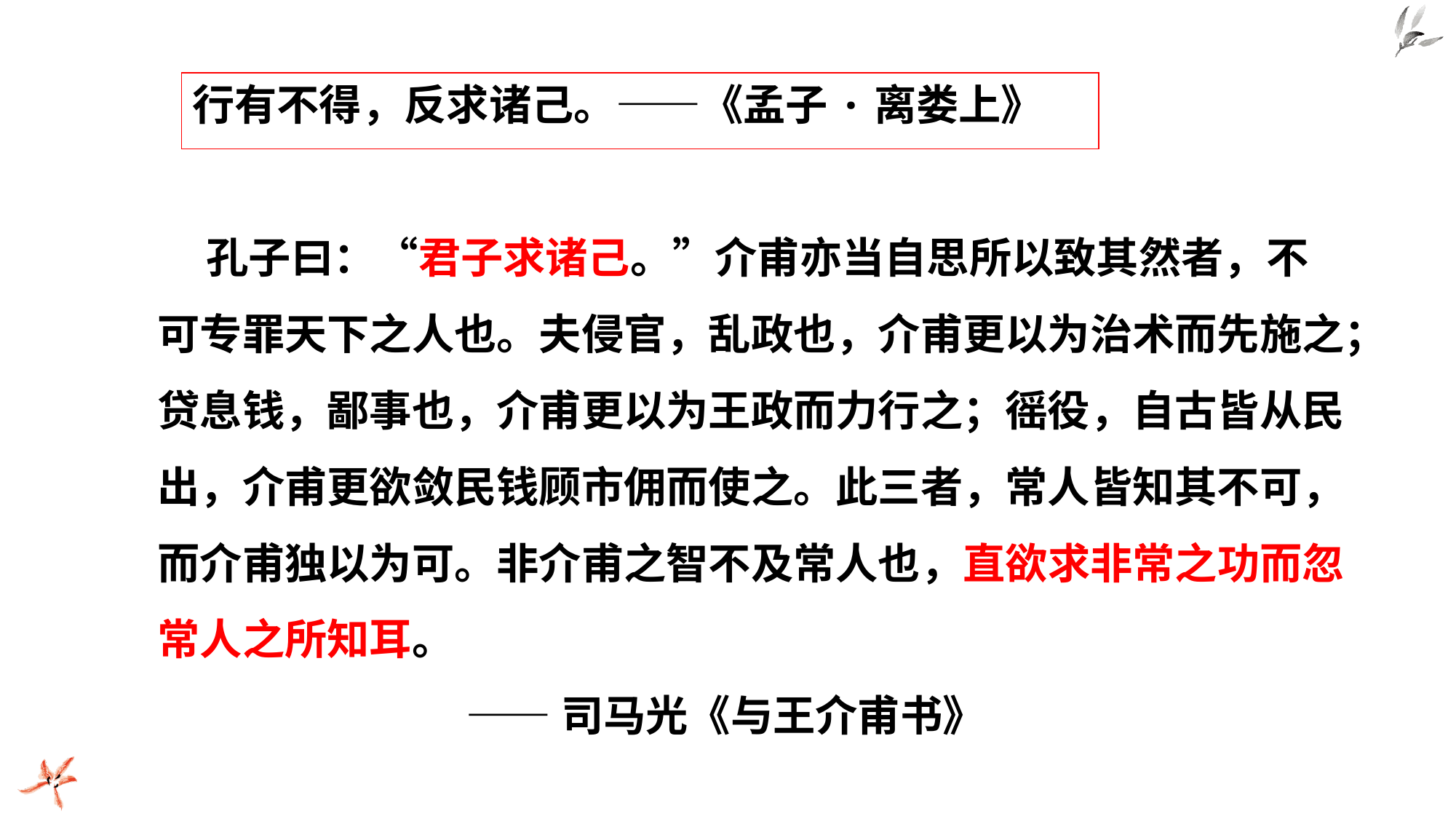

行有不得，反求诸己。——《孟子·离娄上》
    孔子曰：“君子求诸己。”介甫亦当自思所以致其然者，不可专罪天下之人也。夫侵官，乱政也，介甫更以为治术而先施之；贷息钱，鄙事也，介甫更以为王政而力行之；徭役，自古皆从民出，介甫更欲敛民钱顾市佣而使之。此三者，常人皆知其不可，而介甫独以为可。非介甫之智不及常人也，直欲求非常之功而忽常人之所知耳。
                                ——司马光《与王介甫书》